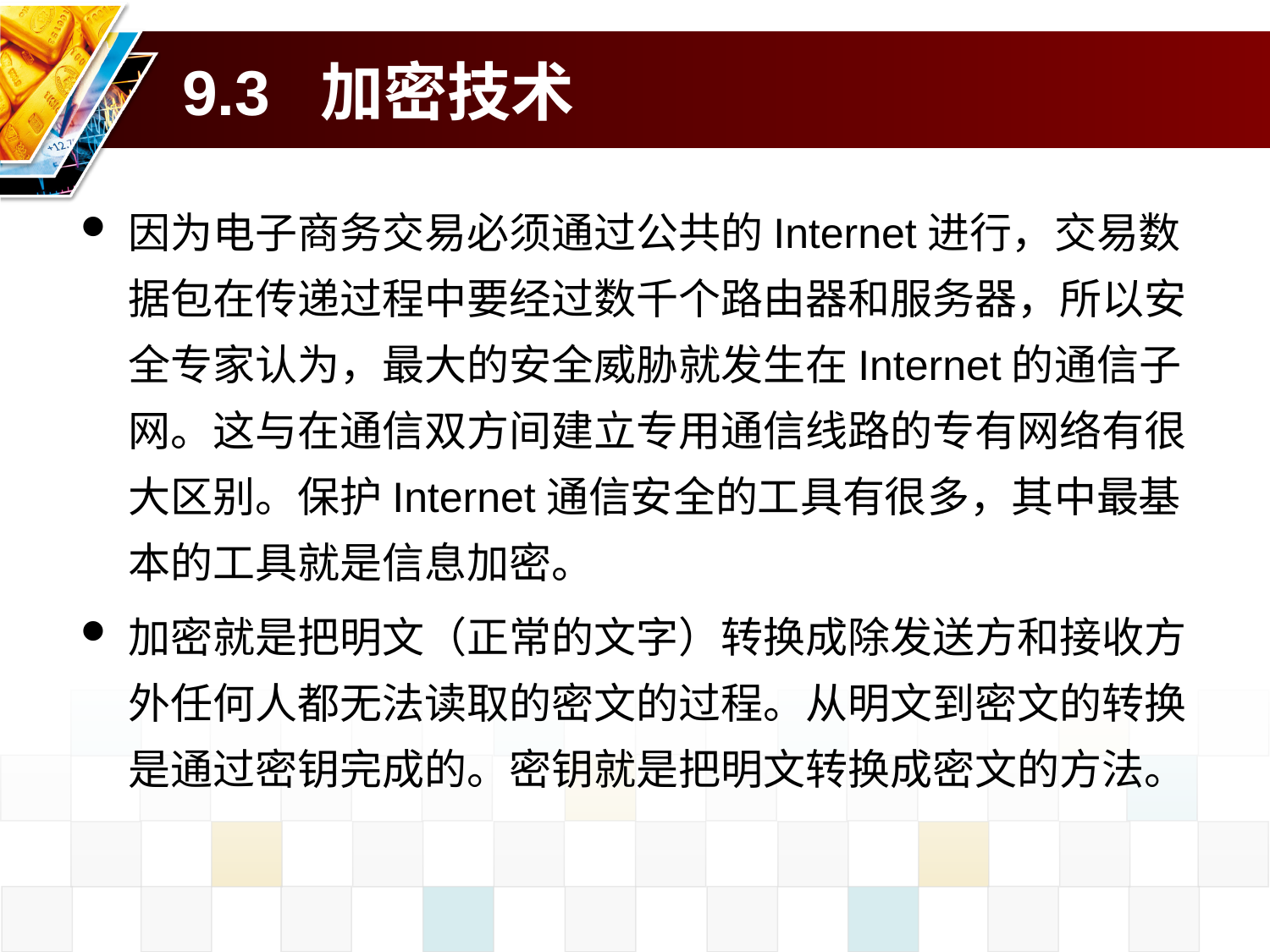

# 9.3  加密技术
因为电子商务交易必须通过公共的Internet进行，交易数据包在传递过程中要经过数千个路由器和服务器，所以安全专家认为，最大的安全威胁就发生在Internet的通信子网。这与在通信双方间建立专用通信线路的专有网络有很大区别。保护Internet通信安全的工具有很多，其中最基本的工具就是信息加密。
加密就是把明文（正常的文字）转换成除发送方和接收方外任何人都无法读取的密文的过程。从明文到密文的转换是通过密钥完成的。密钥就是把明文转换成密文的方法。